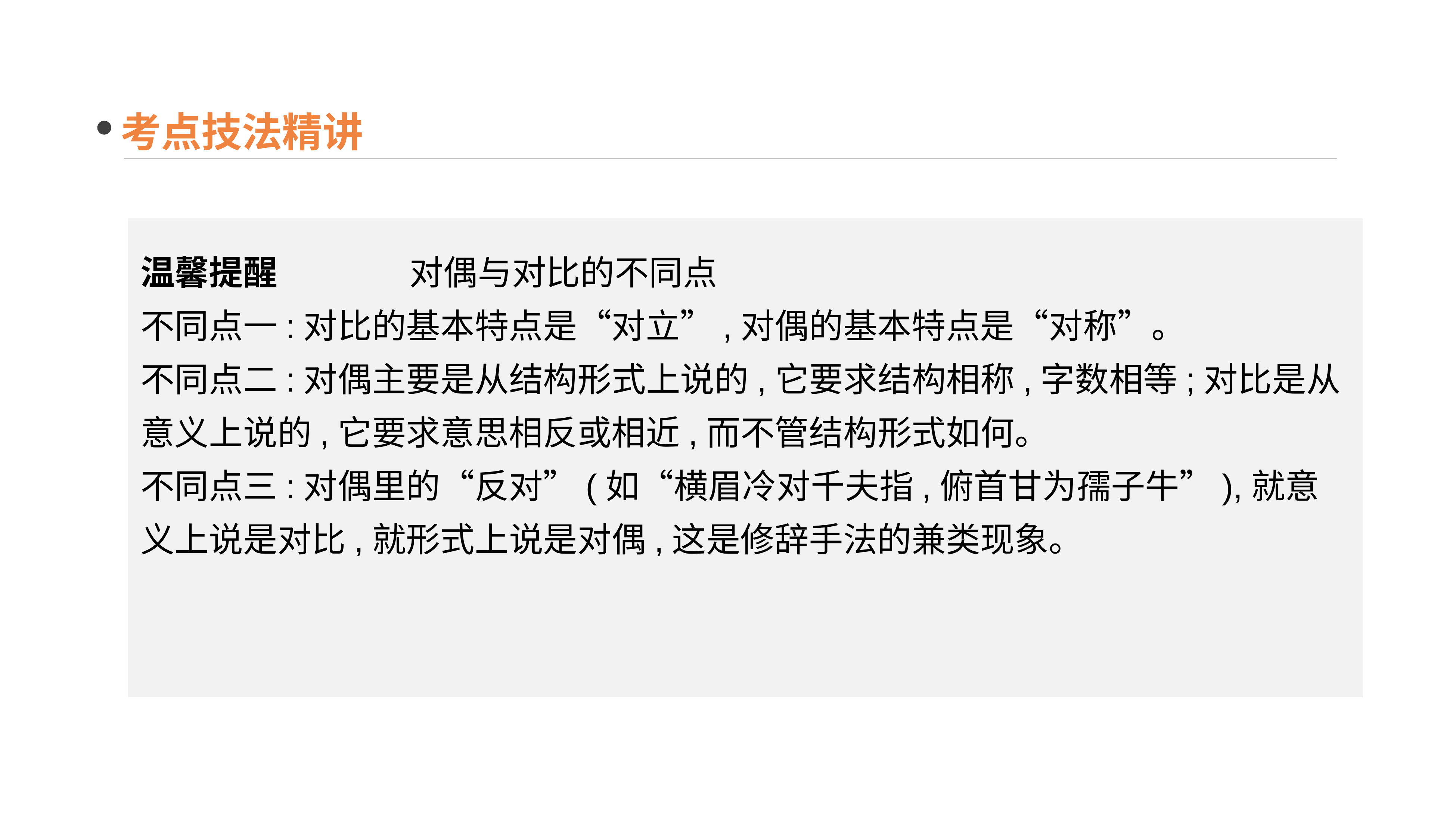

考点技法精讲

温馨提醒                 对偶与对比的不同点
不同点一:对比的基本特点是“对立”,对偶的基本特点是“对称”。
不同点二:对偶主要是从结构形式上说的,它要求结构相称,字数相等;对比是从意义上说的,它要求意思相反或相近,而不管结构形式如何。
不同点三:对偶里的“反对”(如“横眉冷对千夫指,俯首甘为孺子牛”),就意义上说是对比,就形式上说是对偶,这是修辞手法的兼类现象。